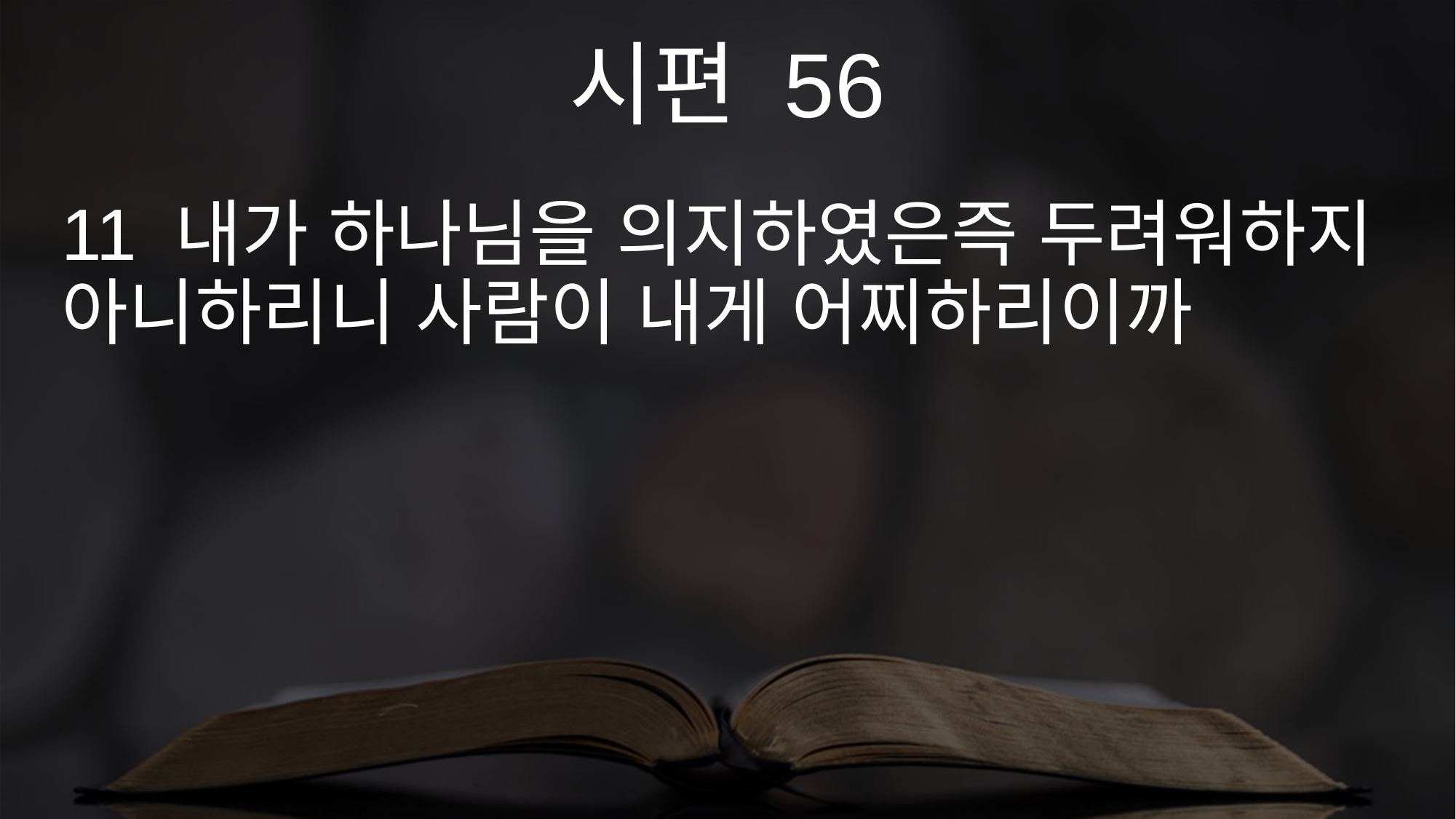

시편 56
11 내가 하나님을 의지하였은즉 두려워하지 아니하리니 사람이 내게 어찌하리이까